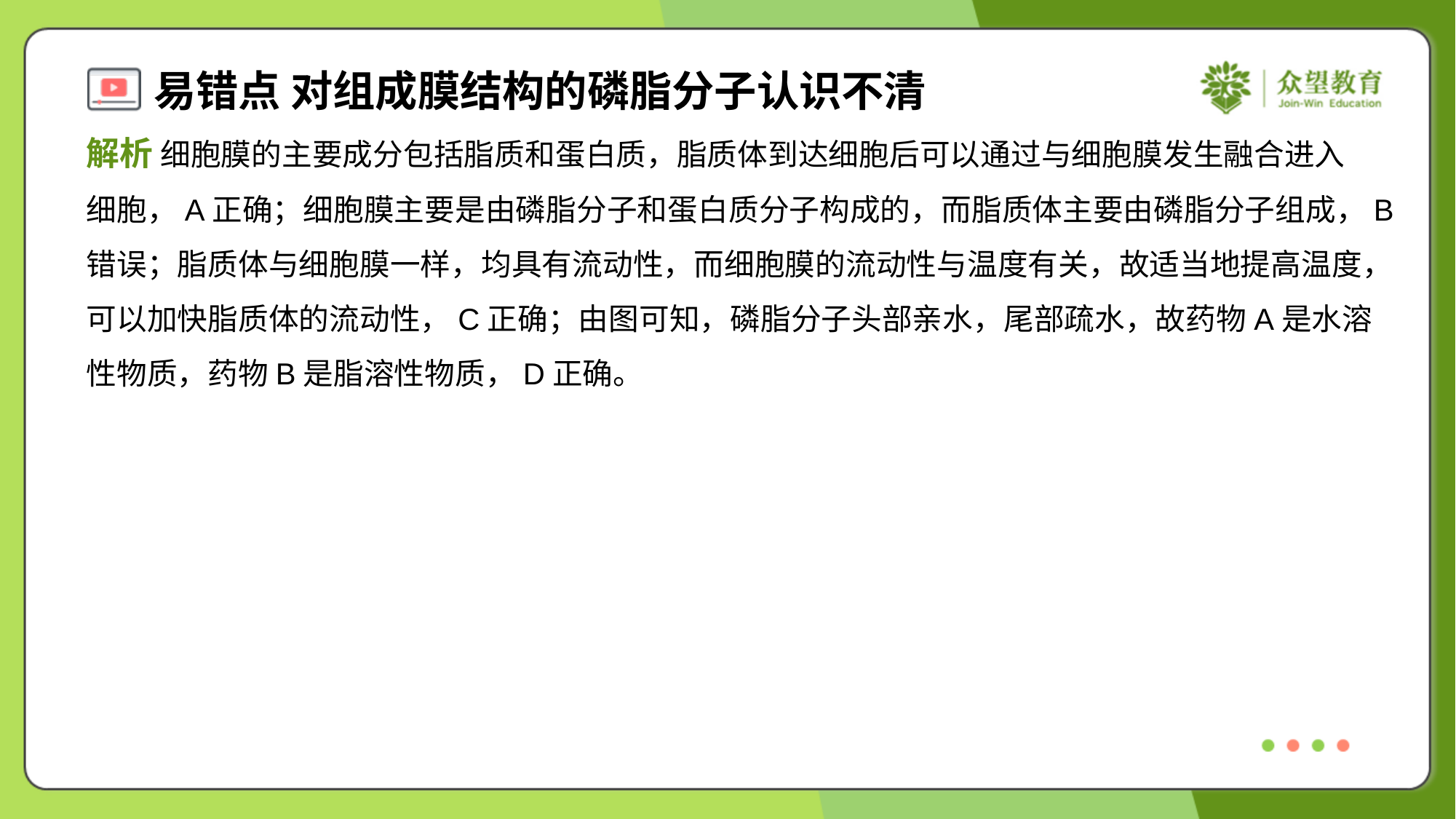

解析 细胞膜的主要成分包括脂质和蛋白质，脂质体到达细胞后可以通过与细胞膜发生融合进入
细胞，A正确；细胞膜主要是由磷脂分子和蛋白质分子构成的，而脂质体主要由磷脂分子组成，B
错误；脂质体与细胞膜一样，均具有流动性，而细胞膜的流动性与温度有关，故适当地提高温度，
可以加快脂质体的流动性，C正确；由图可知，磷脂分子头部亲水，尾部疏水，故药物A是水溶
性物质，药物B是脂溶性物质，D正确。